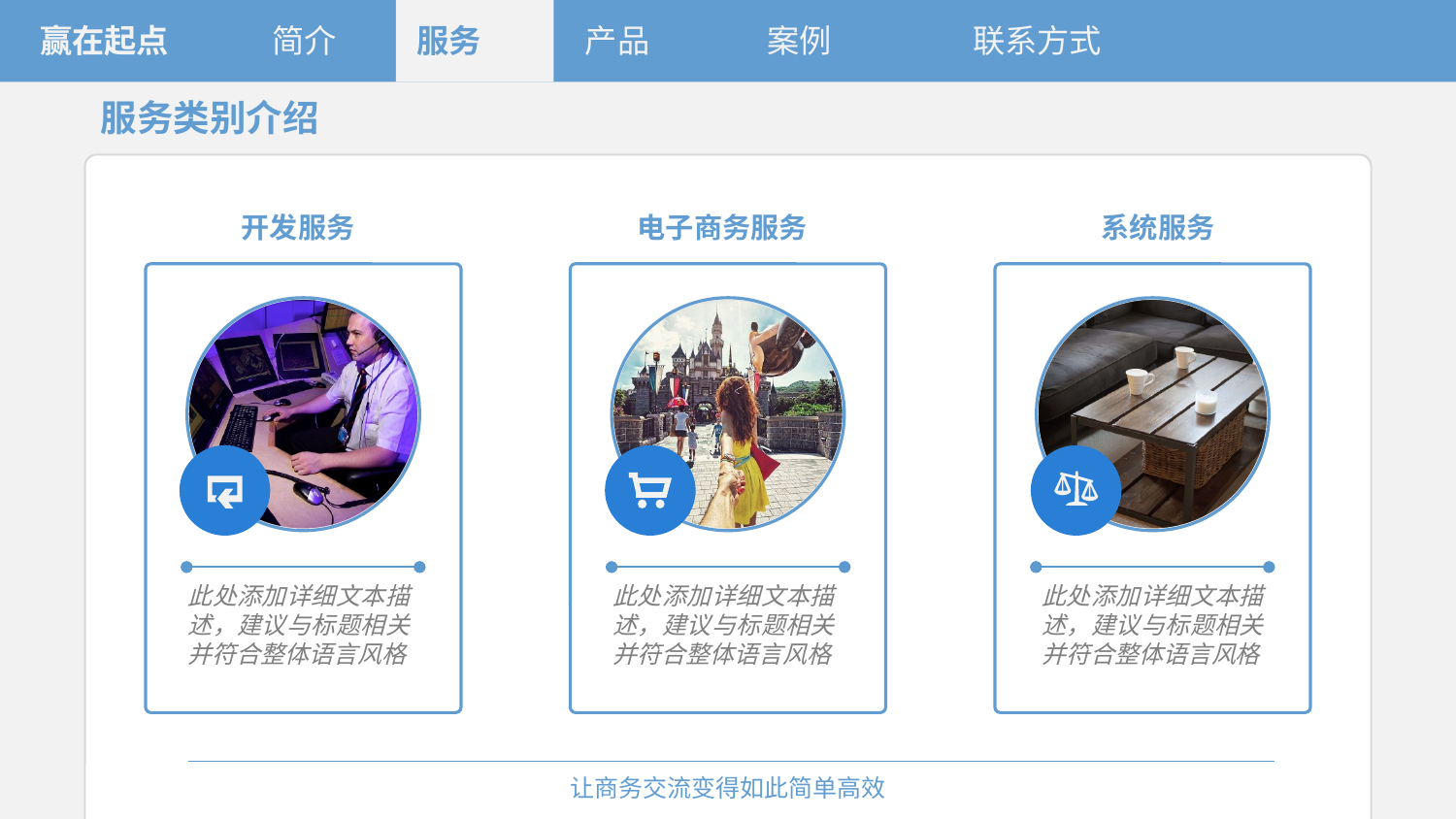

赢在起点
简介
服务
产品
案例
联系方式

服务类别介绍
开发服务
电子商务服务
系统服务

此处添加详细文本描述，建议与标题相关并符合整体语言风格
此处添加详细文本描述，建议与标题相关并符合整体语言风格
此处添加详细文本描述，建议与标题相关并符合整体语言风格
让商务交流变得如此简单高效